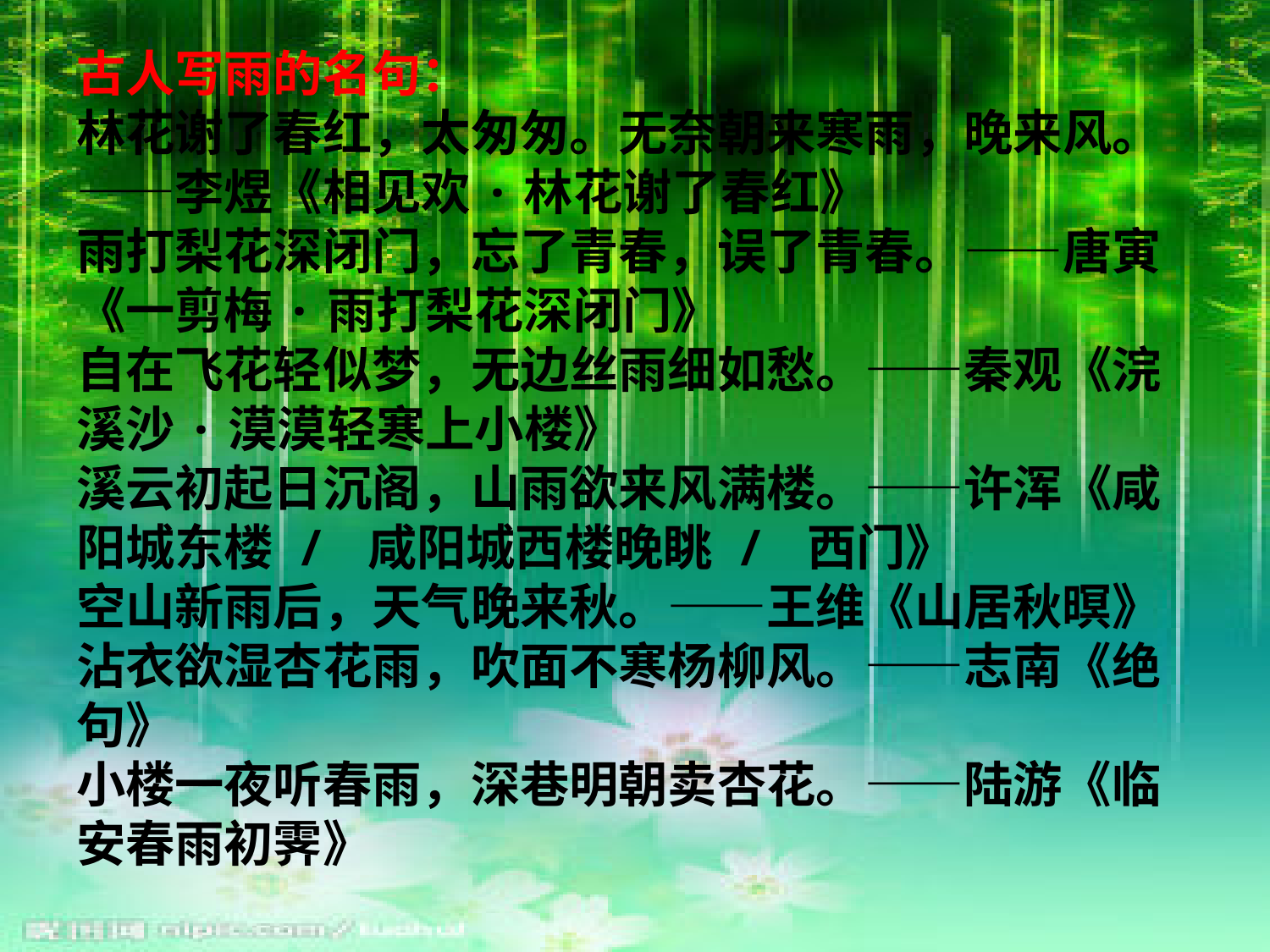

古人写雨的名句：
林花谢了春红，太匆匆。无奈朝来寒雨，晚来风。——李煜《相见欢·林花谢了春红》
雨打梨花深闭门，忘了青春，误了青春。——唐寅《一剪梅·雨打梨花深闭门》
自在飞花轻似梦，无边丝雨细如愁。——秦观《浣溪沙·漠漠轻寒上小楼》
溪云初起日沉阁，山雨欲来风满楼。——许浑《咸阳城东楼 / 咸阳城西楼晚眺 / 西门》
空山新雨后，天气晚来秋。——王维《山居秋暝》
沾衣欲湿杏花雨，吹面不寒杨柳风。——志南《绝句》
小楼一夜听春雨，深巷明朝卖杏花。——陆游《临安春雨初霁》